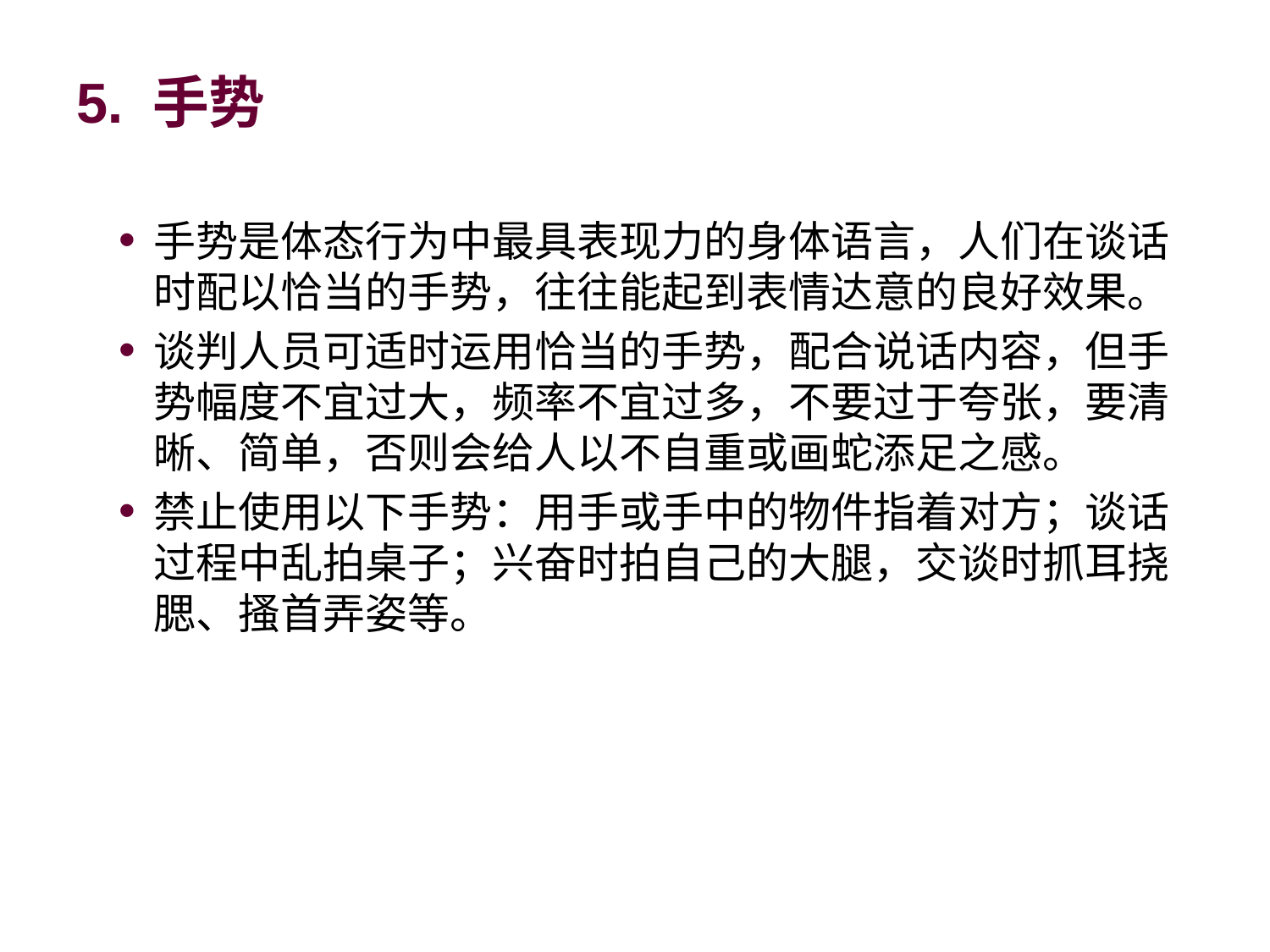

# 5. 手势
手势是体态行为中最具表现力的身体语言，人们在谈话时配以恰当的手势，往往能起到表情达意的良好效果。
谈判人员可适时运用恰当的手势，配合说话内容，但手势幅度不宜过大，频率不宜过多，不要过于夸张，要清晰、简单，否则会给人以不自重或画蛇添足之感。
禁止使用以下手势：用手或手中的物件指着对方；谈话过程中乱拍桌子；兴奋时拍自己的大腿，交谈时抓耳挠腮、搔首弄姿等。